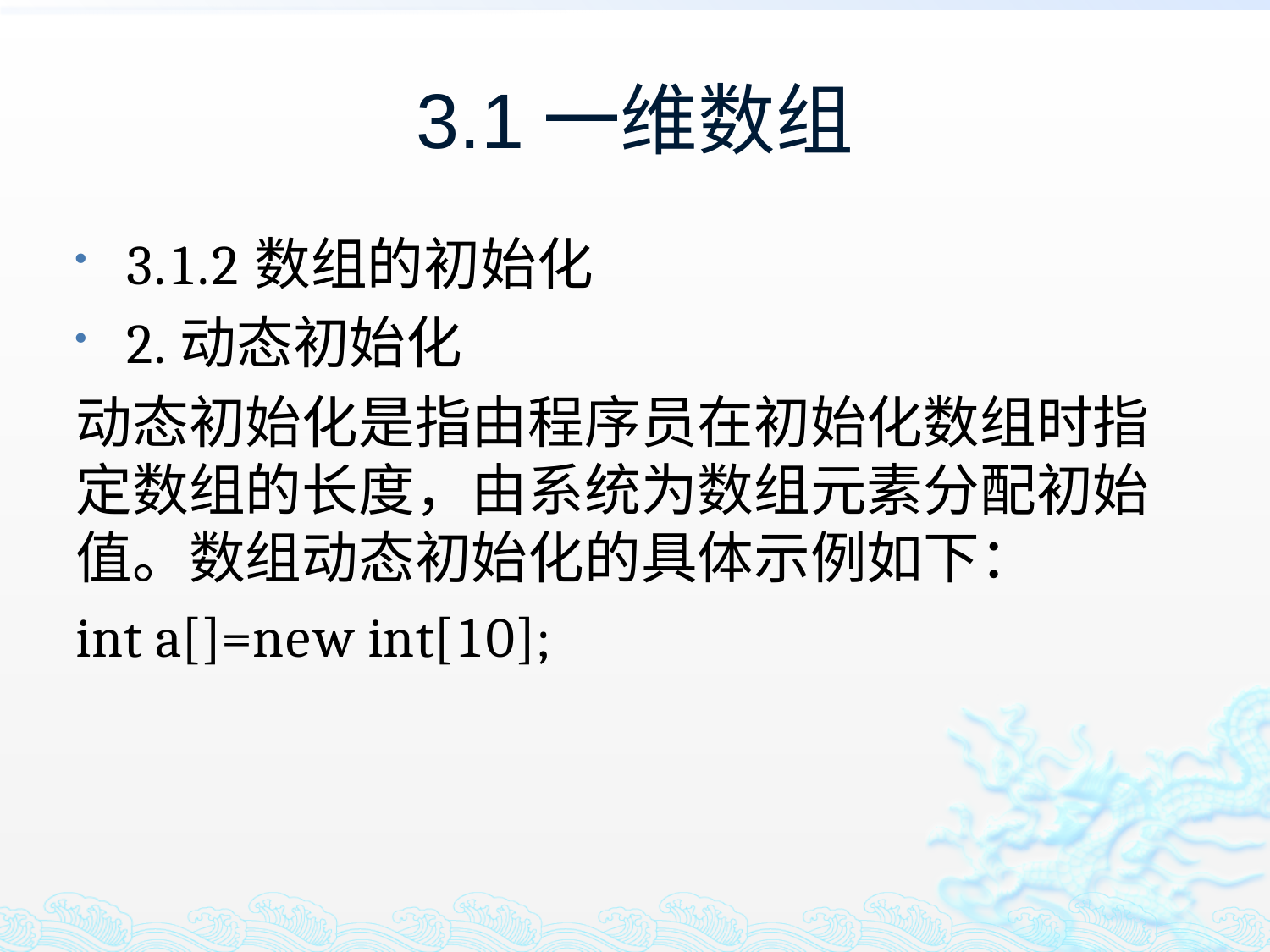

# 3.1一维数组
3.1.2数组的初始化
2.动态初始化
动态初始化是指由程序员在初始化数组时指定数组的长度，由系统为数组元素分配初始值。数组动态初始化的具体示例如下：
int a[]=new int[10];